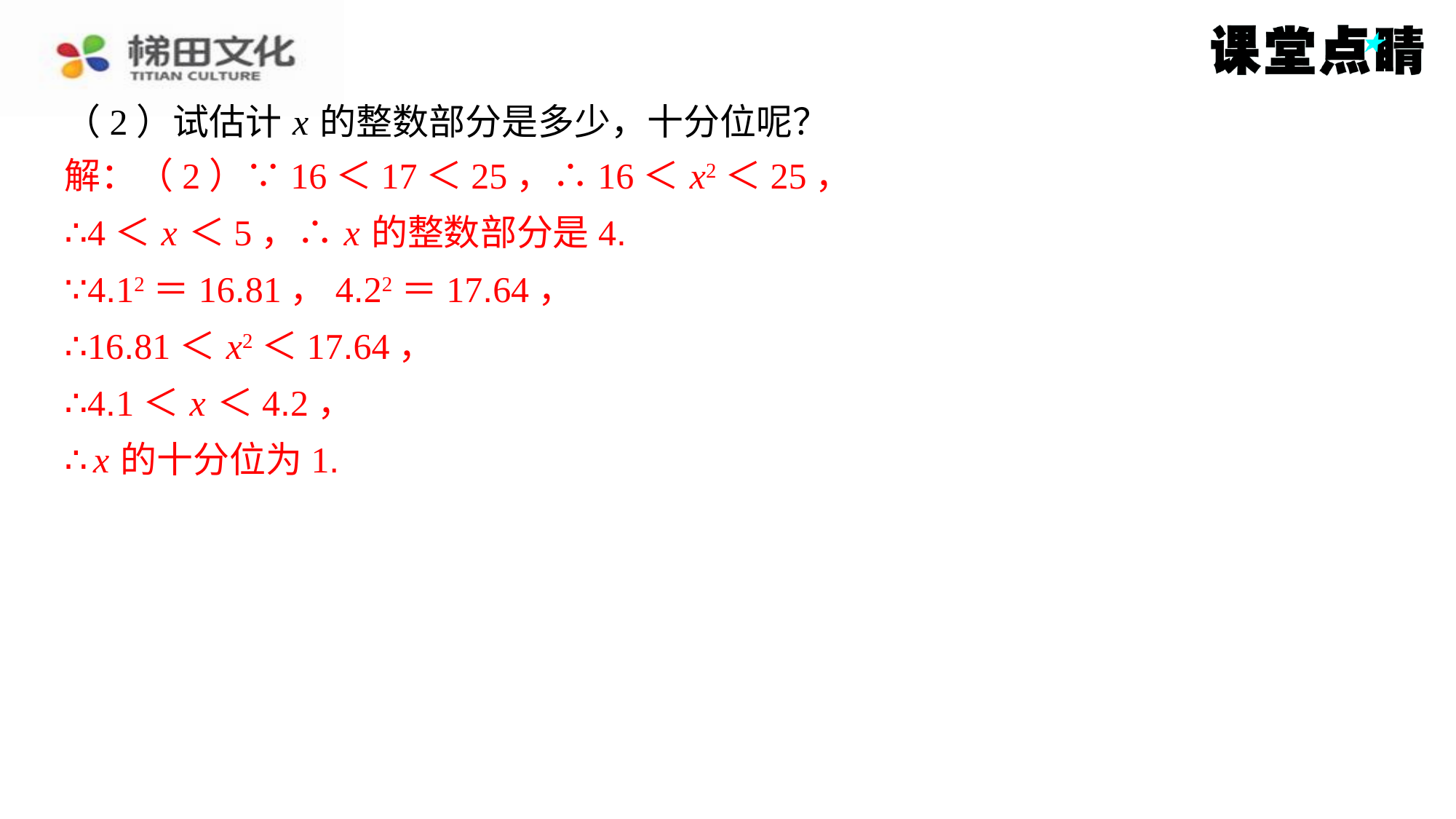

（2）试估计 x 的整数部分是多少，十分位呢？
解：（2）∵16＜17＜25，∴16＜ x2＜25，
∴4＜ x ＜5，∴ x 的整数部分是4.
∵4.12＝16.81，4.22＝17.64，
∴16.81＜ x2＜17.64，
∴4.1＜ x ＜4.2，
∴ x 的十分位为1.
解：（2）∵16＜17＜25，∴16＜ x2＜25，
∴4＜ x ＜5，∴ x 的整数部分是4.
∵4.12＝16.81，4.22＝17.64，
∴16.81＜ x2＜17.64，
∴4.1＜ x ＜4.2，
∴ x 的十分位为1.